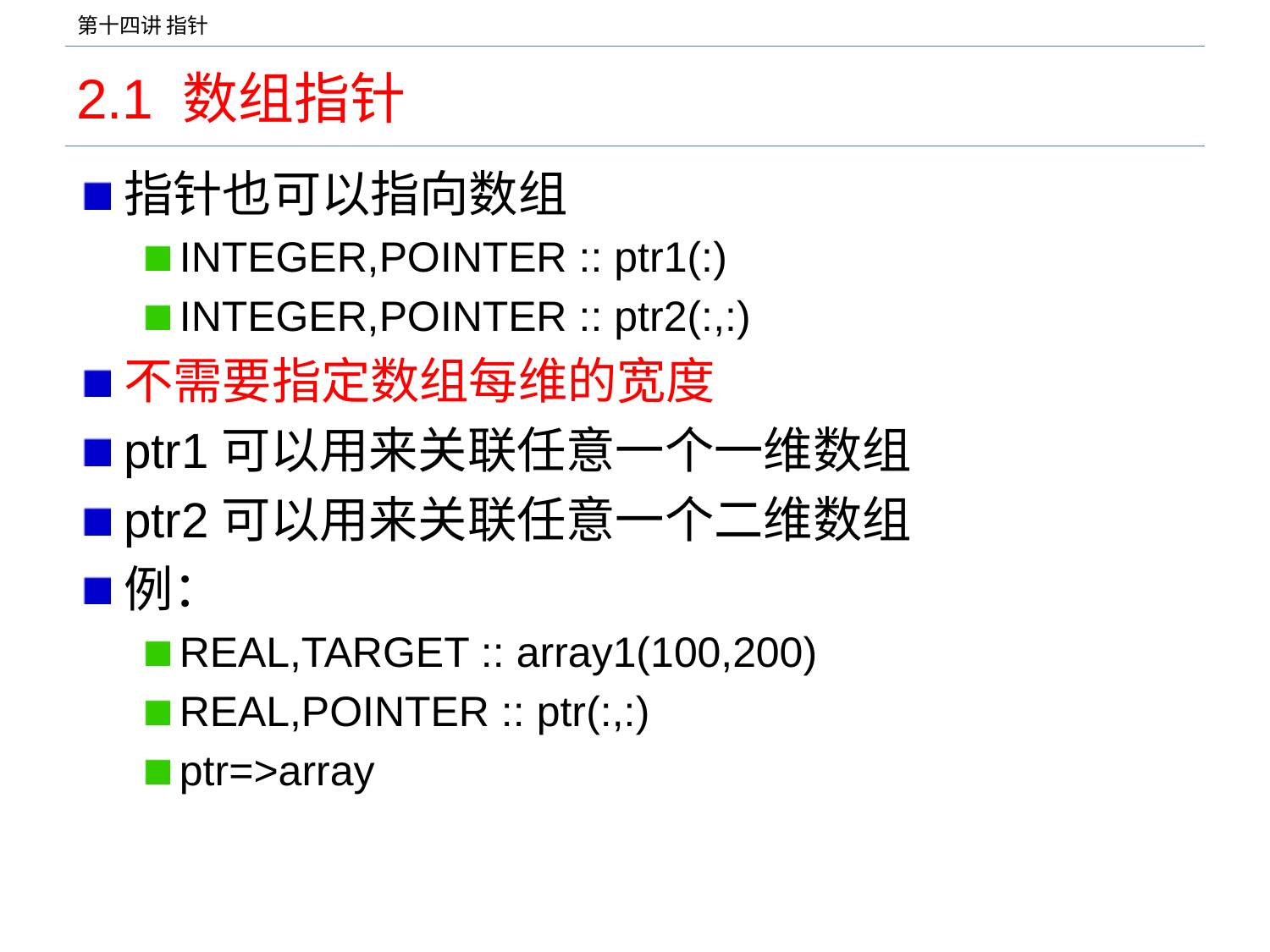

# 2.1 数组指针
指针也可以指向数组
INTEGER,POINTER :: ptr1(:)
INTEGER,POINTER :: ptr2(:,:)
不需要指定数组每维的宽度
ptr1可以用来关联任意一个一维数组
ptr2可以用来关联任意一个二维数组
例：
REAL,TARGET :: array1(100,200)
REAL,POINTER :: ptr(:,:)
ptr=>array